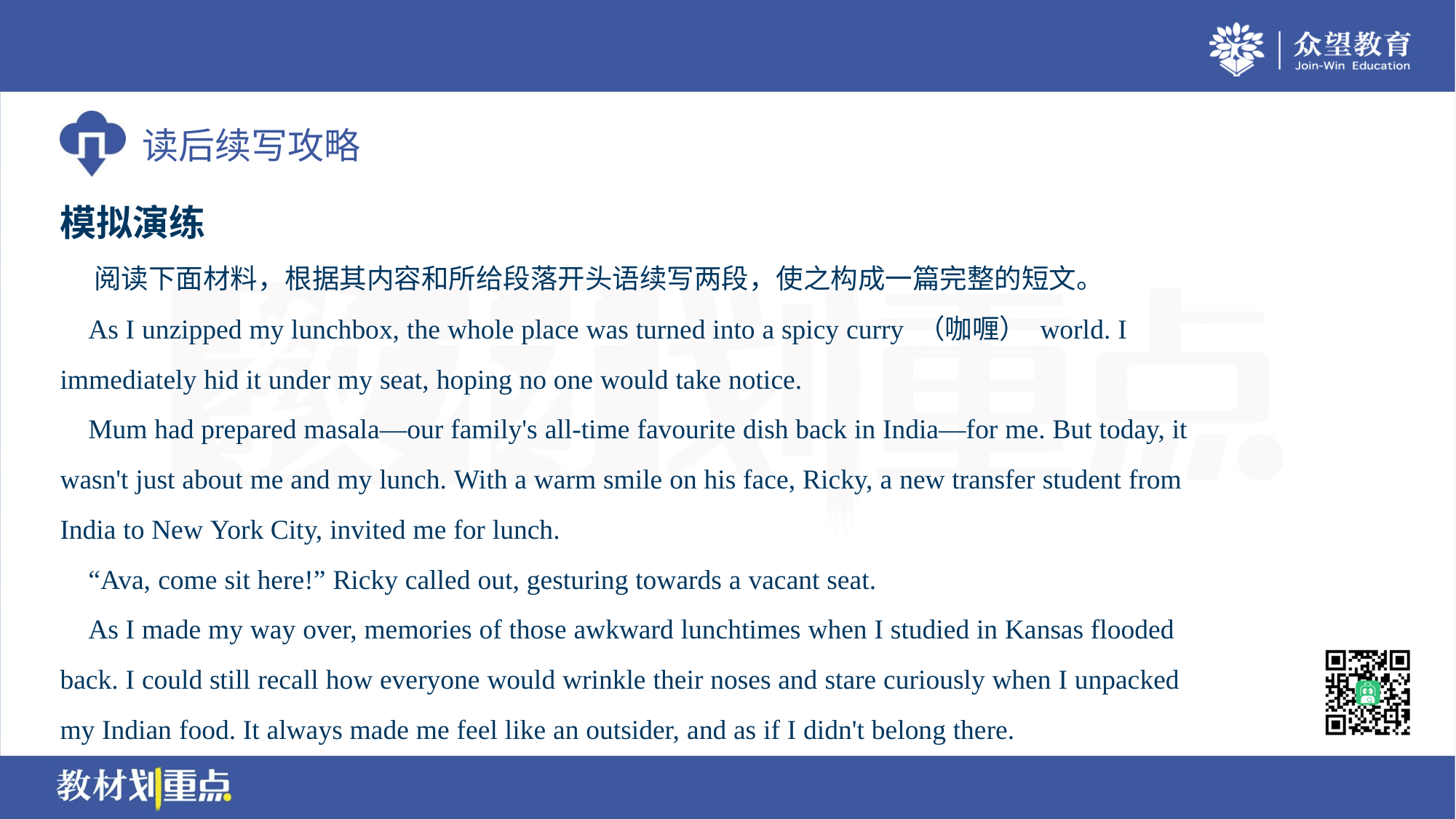

模拟演练
    阅读下面材料，根据其内容和所给段落开头语续写两段，使之构成一篇完整的短文。
    As I unzipped my lunchbox, the whole place was turned into a spicy curry （咖喱） world. I
immediately hid it under my seat, hoping no one would take notice.
    Mum had prepared masala—our family's all-time favourite dish back in India—for me. But today, it
wasn't just about me and my lunch. With a warm smile on his face, Ricky, a new transfer student from
India to New York City, invited me for lunch.
    “Ava, come sit here!” Ricky called out, gesturing towards a vacant seat.
    As I made my way over, memories of those awkward lunchtimes when I studied in Kansas flooded
back. I could still recall how everyone would wrinkle their noses and stare curiously when I unpacked
my Indian food. It always made me feel like an outsider, and as if I didn't belong there.